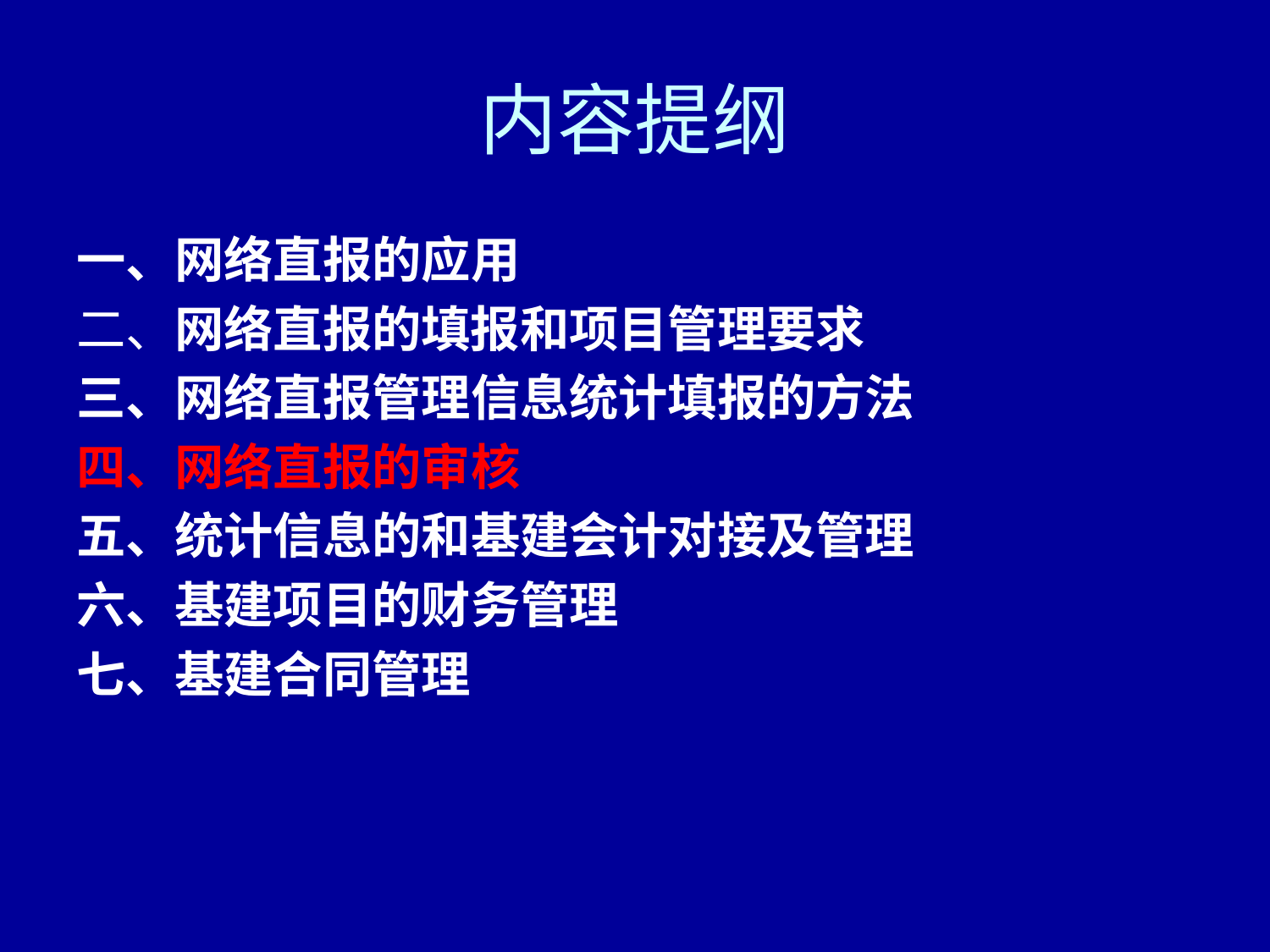

# 内容提纲
一、网络直报的应用
二、网络直报的填报和项目管理要求
三、网络直报管理信息统计填报的方法
四、网络直报的审核
五、统计信息的和基建会计对接及管理
六、基建项目的财务管理
七、基建合同管理